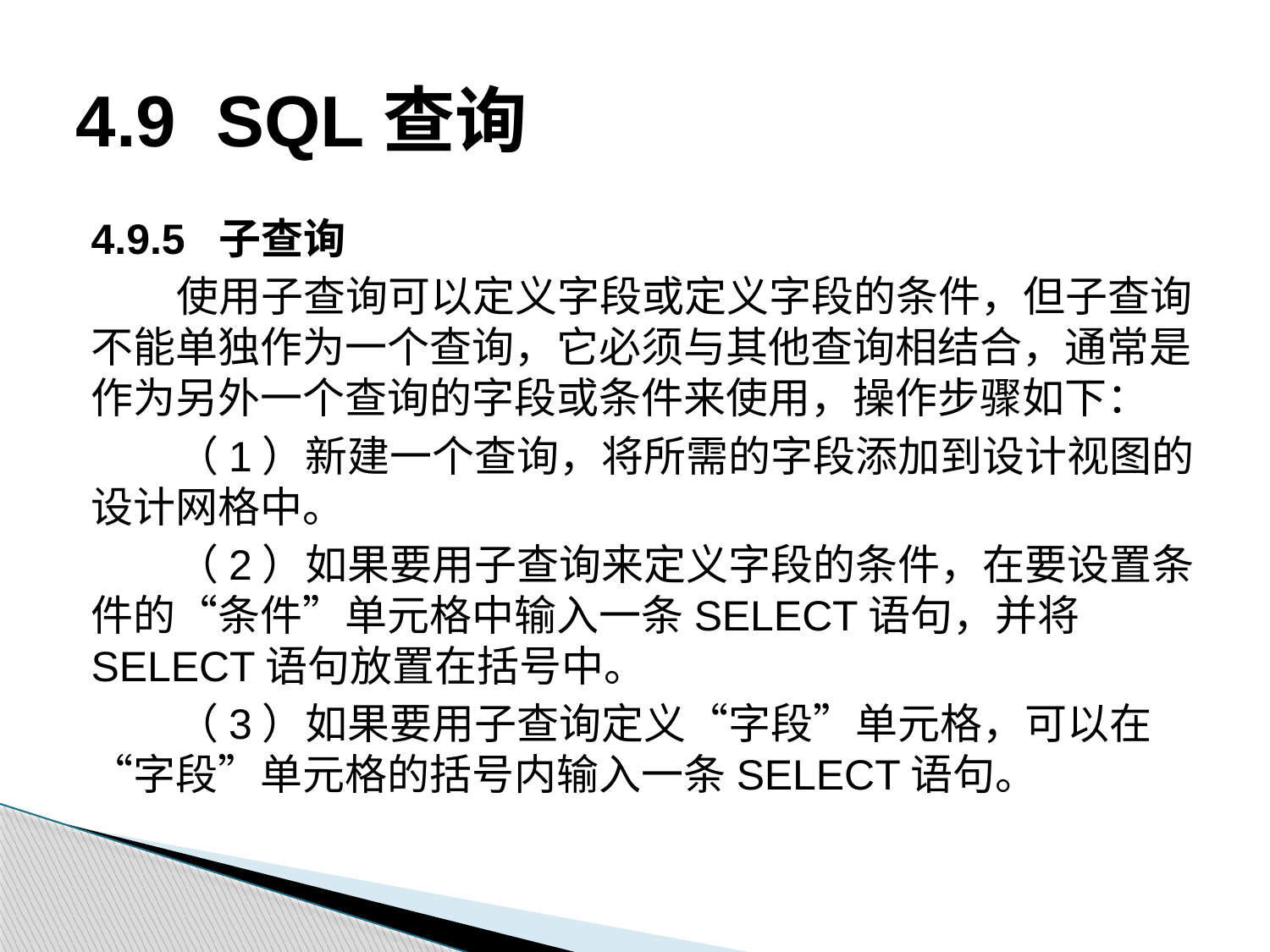

# 4.9  SQL查询
4.9.5  子查询
使用子查询可以定义字段或定义字段的条件，但子查询不能单独作为一个查询，它必须与其他查询相结合，通常是作为另外一个查询的字段或条件来使用，操作步骤如下：
（1）新建一个查询，将所需的字段添加到设计视图的设计网格中。
（2）如果要用子查询来定义字段的条件，在要设置条件的“条件”单元格中输入一条SELECT语句，并将SELECT语句放置在括号中。
（3）如果要用子查询定义“字段”单元格，可以在“字段”单元格的括号内输入一条SELECT语句。